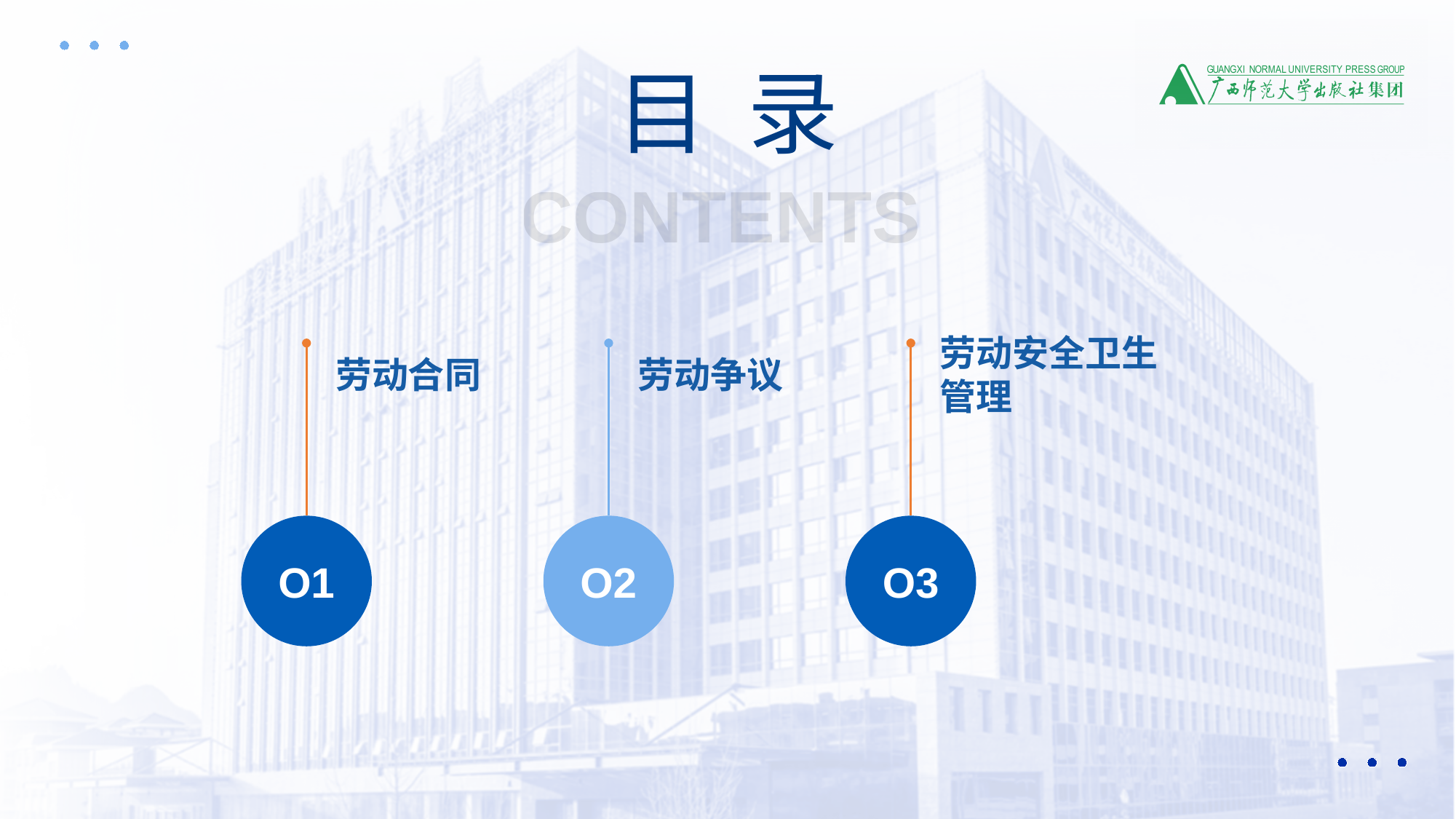

目  录
CONTENTS
劳动安全卫生管理
劳动合同
劳动争议
O1
O2
O3